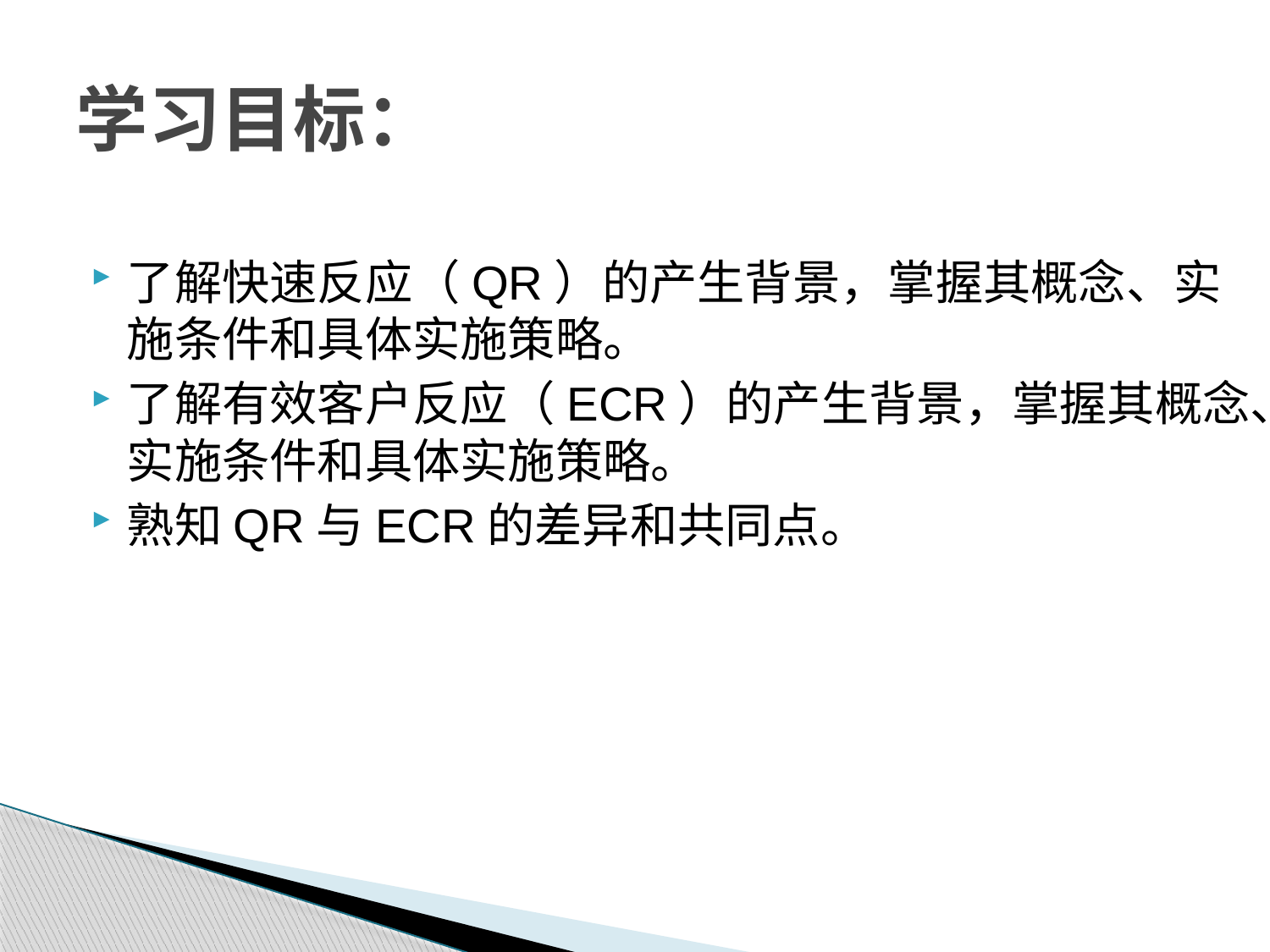

# 学习目标：
了解快速反应（QR）的产生背景，掌握其概念、实施条件和具体实施策略。
了解有效客户反应（ECR）的产生背景，掌握其概念、实施条件和具体实施策略。
熟知QR与ECR的差异和共同点。